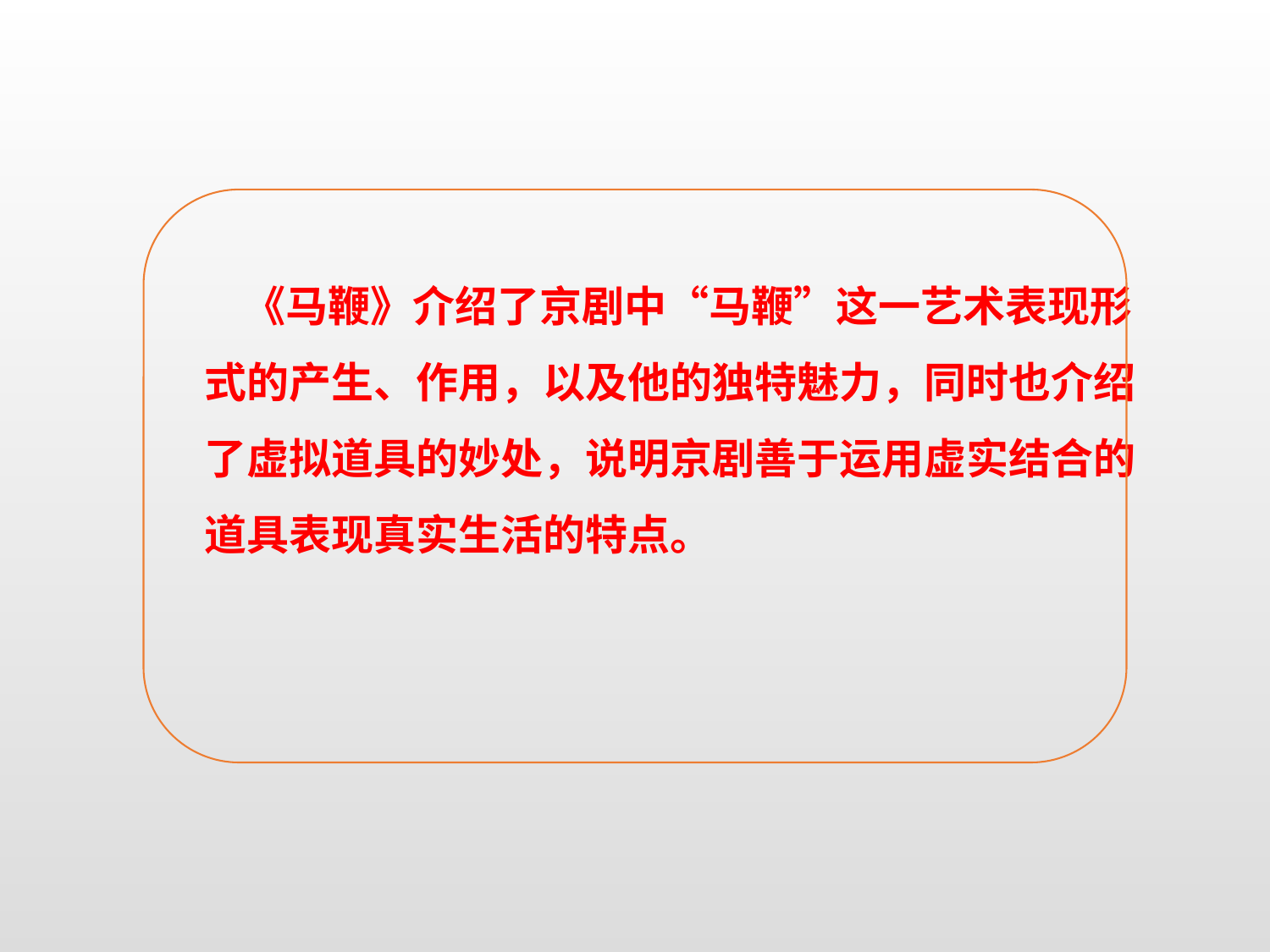

《马鞭》介绍了京剧中“马鞭”这一艺术表现形式的产生、作用，以及他的独特魅力，同时也介绍了虚拟道具的妙处，说明京剧善于运用虚实结合的道具表现真实生活的特点。